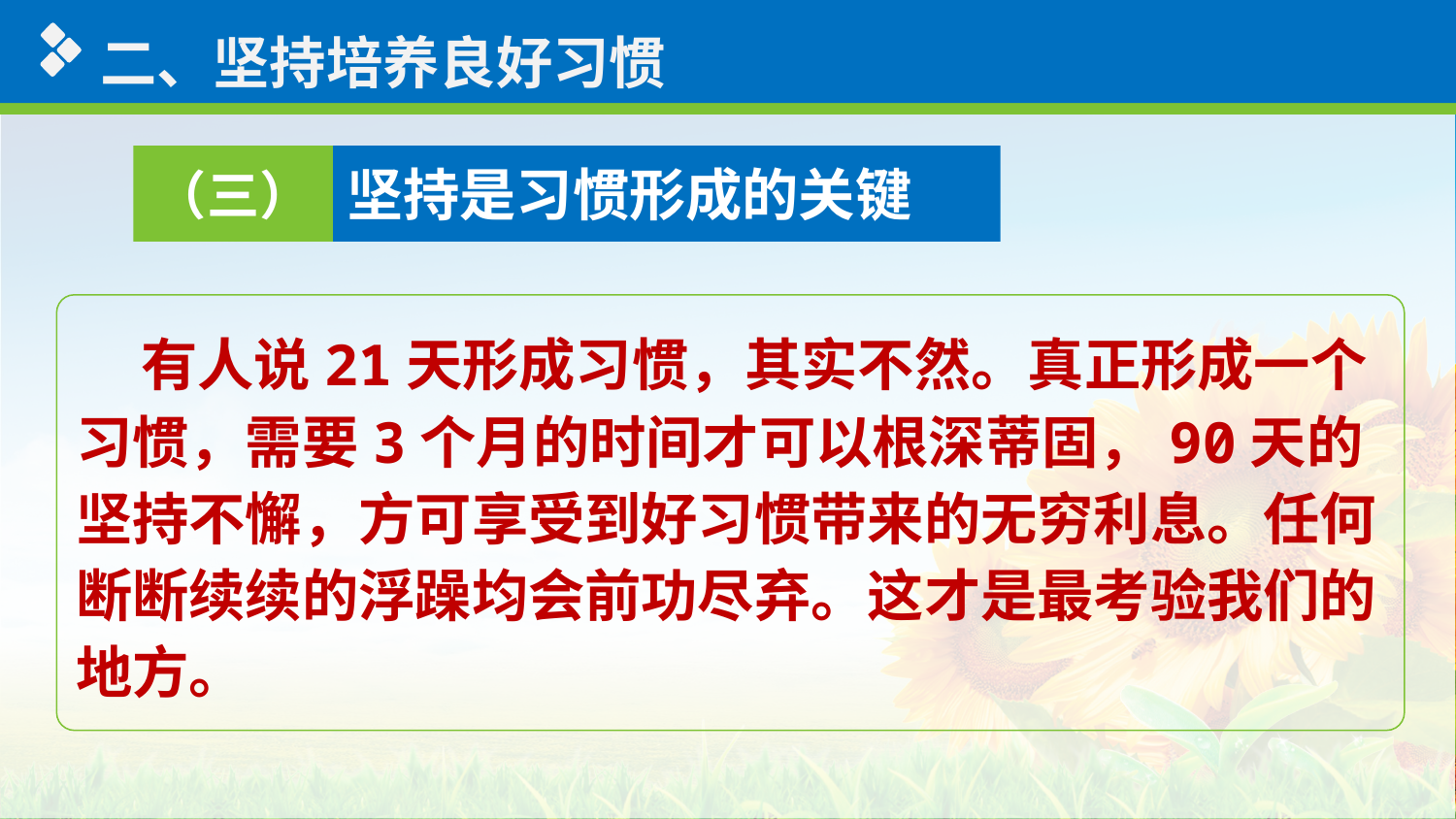

二、坚持培养良好习惯

（三）
坚持是习惯形成的关键

    有人说21天形成习惯，其实不然。真正形成一个习惯，需要3个月的时间才可以根深蒂固，90天的坚持不懈，方可享受到好习惯带来的无穷利息。任何断断续续的浮躁均会前功尽弃。这才是最考验我们的地方。